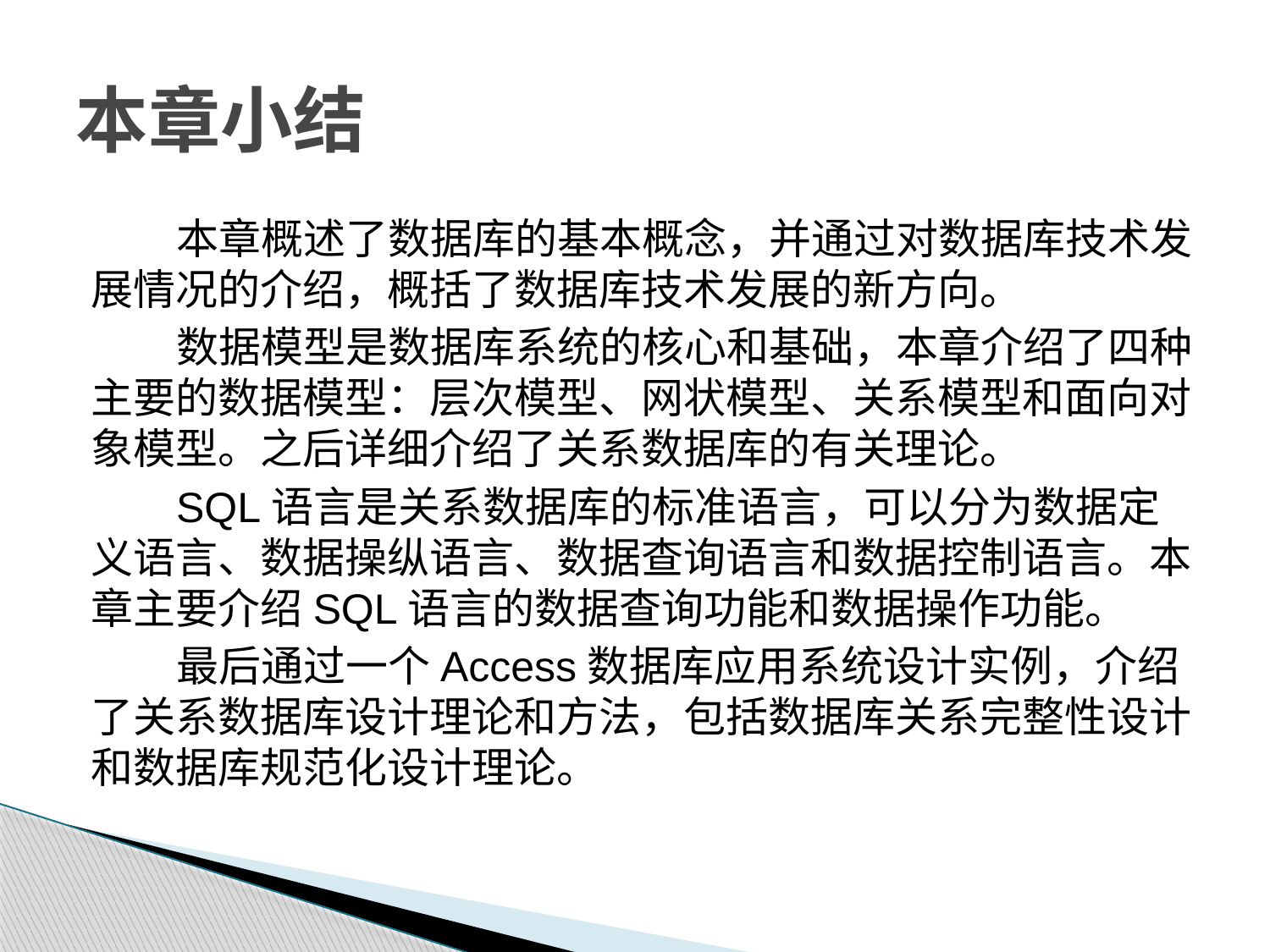

# 本章小结
本章概述了数据库的基本概念，并通过对数据库技术发展情况的介绍，概括了数据库技术发展的新方向。
数据模型是数据库系统的核心和基础，本章介绍了四种主要的数据模型：层次模型、网状模型、关系模型和面向对象模型。之后详细介绍了关系数据库的有关理论。
SQL语言是关系数据库的标准语言，可以分为数据定义语言、数据操纵语言、数据查询语言和数据控制语言。本章主要介绍SQL语言的数据查询功能和数据操作功能。
最后通过一个Access数据库应用系统设计实例，介绍了关系数据库设计理论和方法，包括数据库关系完整性设计和数据库规范化设计理论。